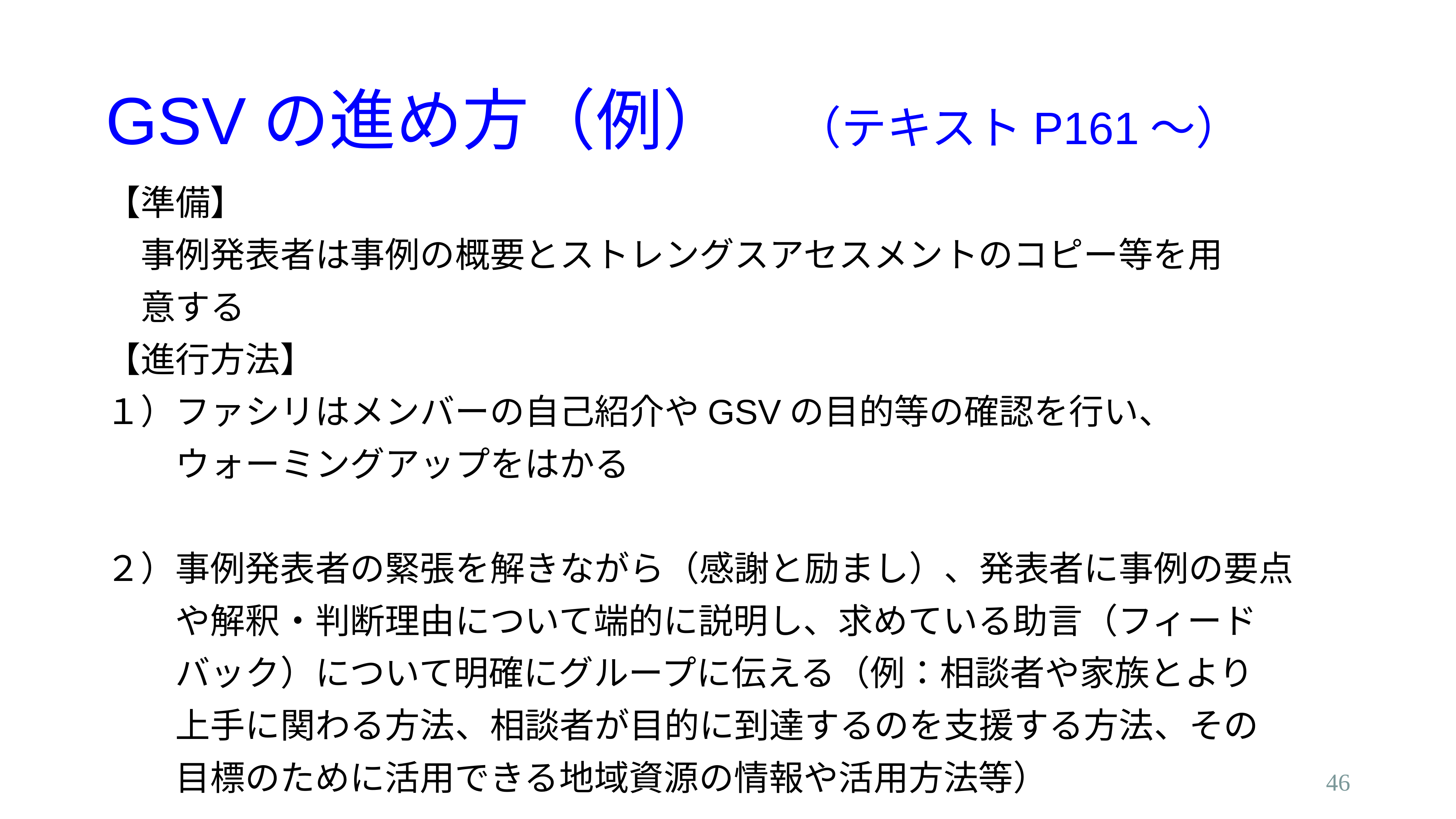

# GSVの進め方（例）　（テキストP161〜）
【準備】
　事例発表者は事例の概要とストレングスアセスメントのコピー等を用
　意する
【進行方法】
１）ファシリはメンバーの自己紹介やGSVの目的等の確認を行い、
　　ウォーミングアップをはかる

２）事例発表者の緊張を解きながら（感謝と励まし）、発表者に事例の要点
　　や解釈・判断理由について端的に説明し、求めている助言（フィード
　　バック）について明確にグループに伝える（例：相談者や家族とより
　　上手に関わる方法、相談者が目的に到達するのを支援する方法、その
　　目標のために活用できる地域資源の情報や活用方法等）
46